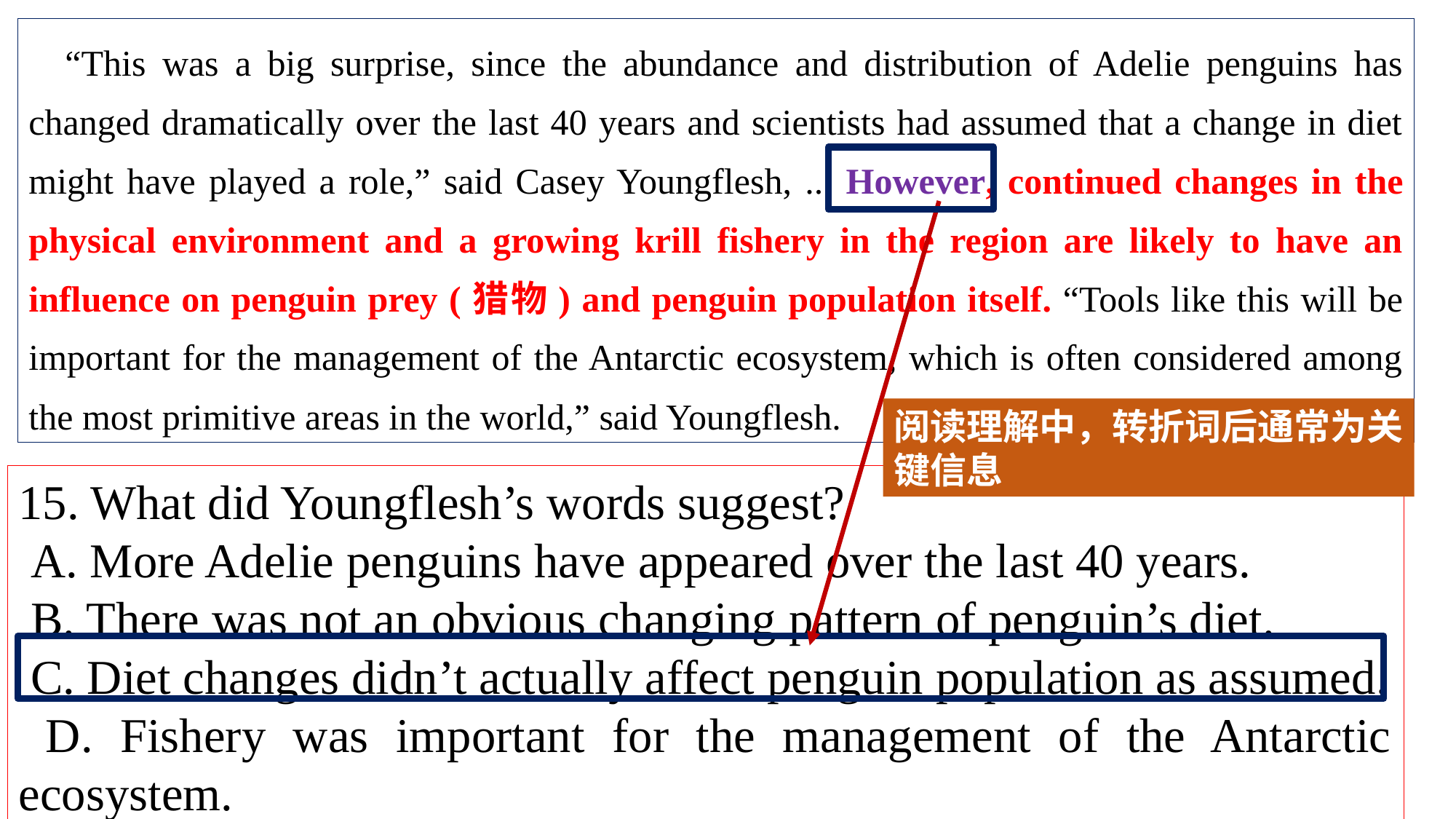

“This was a big surprise, since the abundance and distribution of Adelie penguins has changed dramatically over the last 40 years and scientists had assumed that a change in diet might have played a role,” said Casey Youngflesh, ... However, continued changes in the physical environment and a growing krill fishery in the region are likely to have an influence on penguin prey (猎物) and penguin population itself. “Tools like this will be important for the management of the Antarctic ecosystem, which is often considered among the most primitive areas in the world,” said Youngflesh.

阅读理解中，转折词后通常为关键信息
15. What did Youngflesh’s words suggest?
 A. More Adelie penguins have appeared over the last 40 years.
 B. There was not an obvious changing pattern of penguin’s diet.
 C. Diet changes didn’t actually affect penguin population as assumed.
 D. Fishery was important for the management of the Antarctic ecosystem.